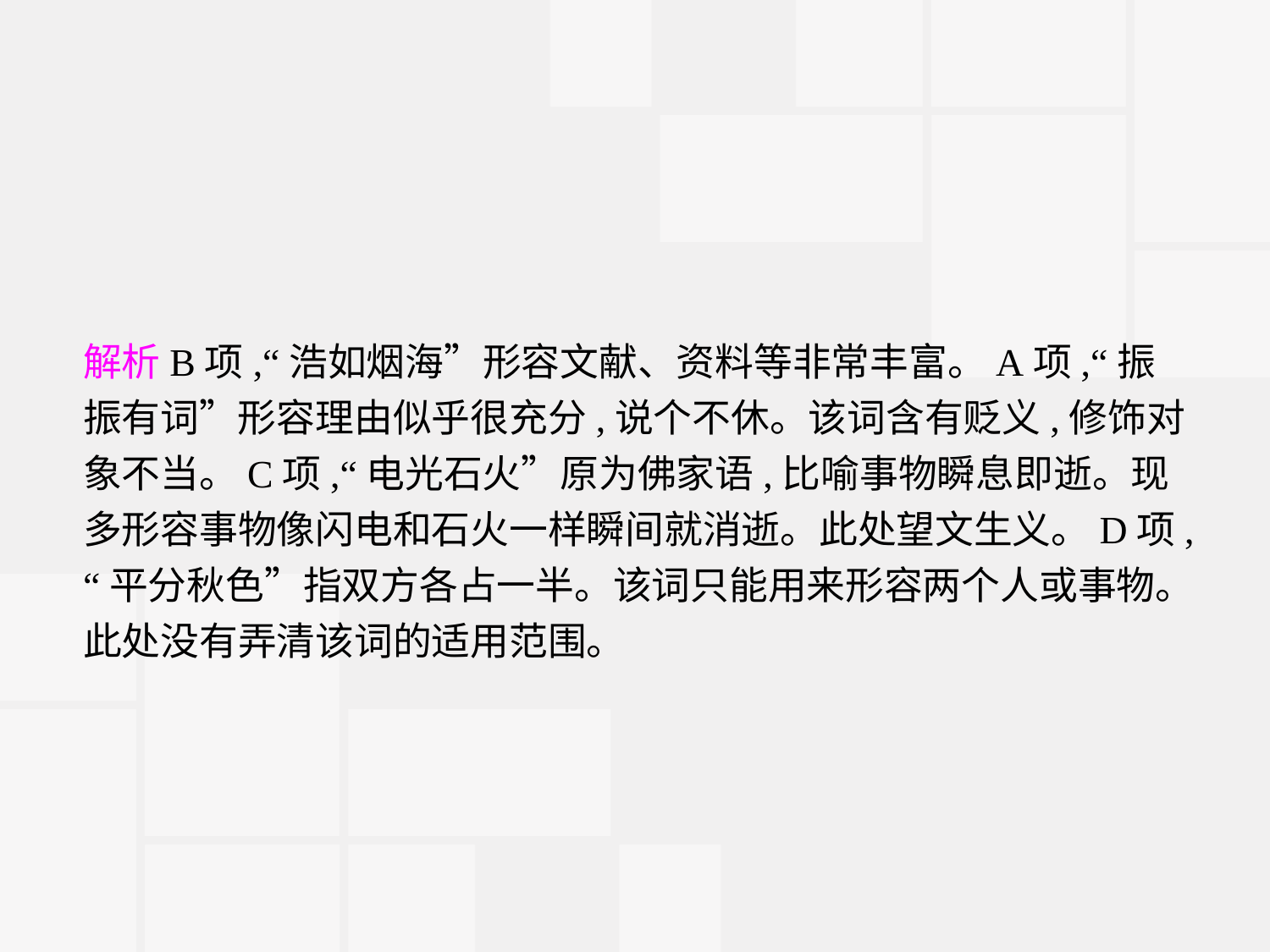

解析B项,“浩如烟海”形容文献、资料等非常丰富。A项,“振振有词”形容理由似乎很充分,说个不休。该词含有贬义,修饰对象不当。C项,“电光石火”原为佛家语,比喻事物瞬息即逝。现多形容事物像闪电和石火一样瞬间就消逝。此处望文生义。D项,“平分秋色”指双方各占一半。该词只能用来形容两个人或事物。此处没有弄清该词的适用范围。